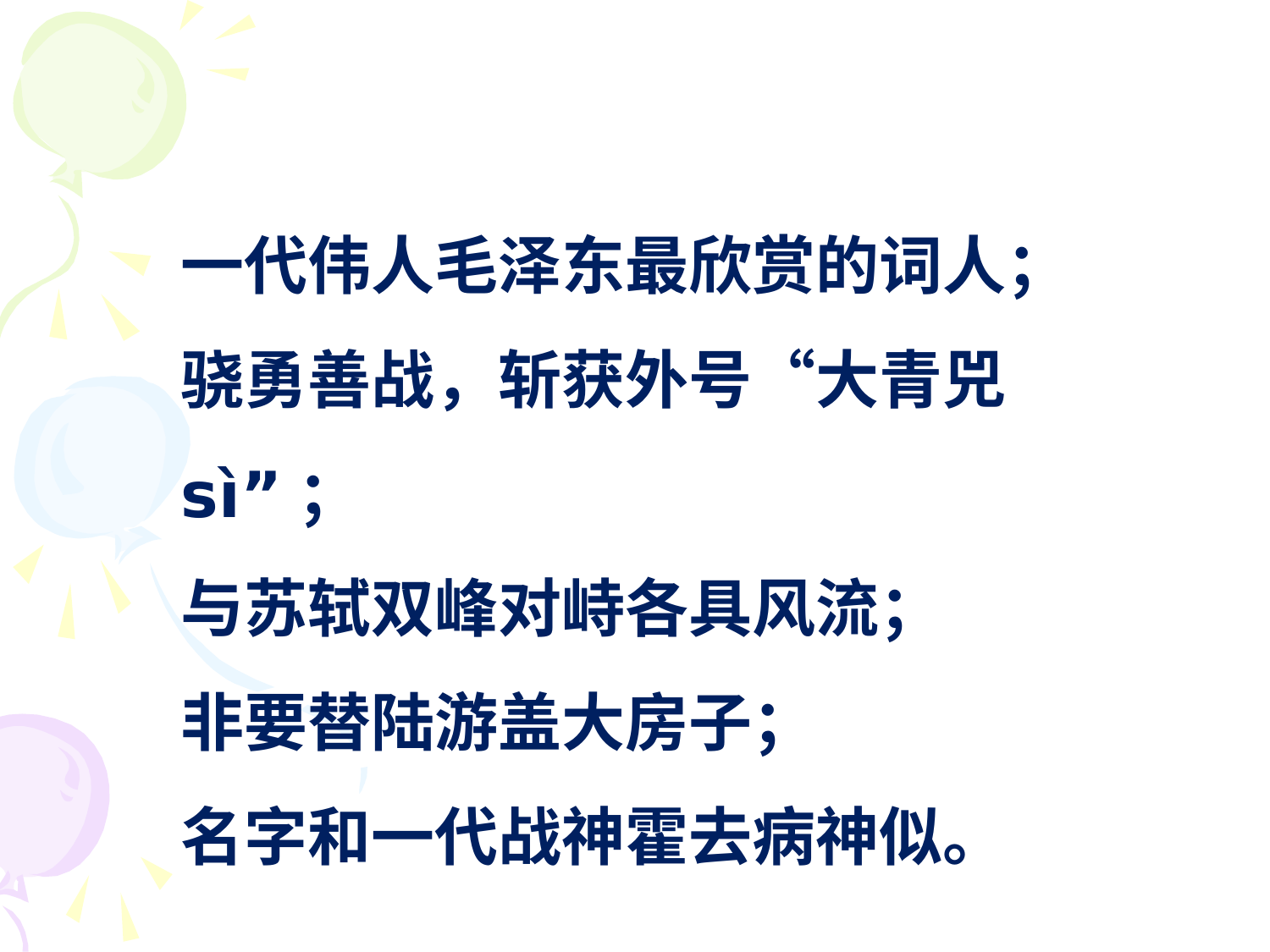

一代伟人毛泽东最欣赏的词人；
骁勇善战，斩获外号“大青兕sì”；
与苏轼双峰对峙各具风流；
非要替陆游盖大房子；
名字和一代战神霍去病神似。